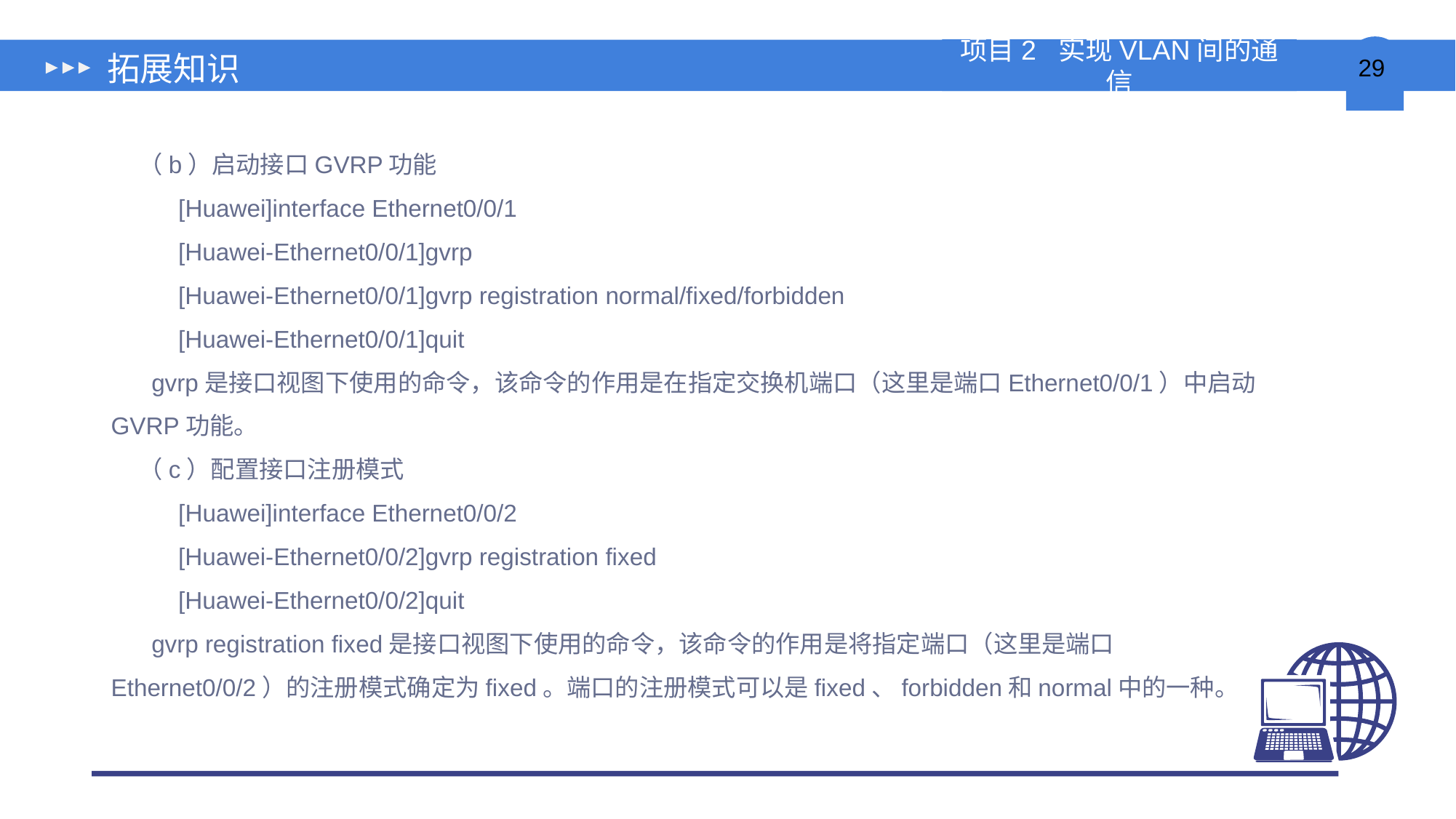

# 拓展知识
    （b）启动接口GVRP功能
          [Huawei]interface Ethernet0/0/1
          [Huawei-Ethernet0/0/1]gvrp
          [Huawei-Ethernet0/0/1]gvrp registration normal/fixed/forbidden
          [Huawei-Ethernet0/0/1]quit
      gvrp是接口视图下使用的命令，该命令的作用是在指定交换机端口（这里是端口Ethernet0/0/1）中启动GVRP功能。
    （c）配置接口注册模式
          [Huawei]interface Ethernet0/0/2
          [Huawei-Ethernet0/0/2]gvrp registration fixed
          [Huawei-Ethernet0/0/2]quit
      gvrp registration fixed是接口视图下使用的命令，该命令的作用是将指定端口（这里是端口Ethernet0/0/2）的注册模式确定为fixed。端口的注册模式可以是fixed、forbidden和normal中的一种。